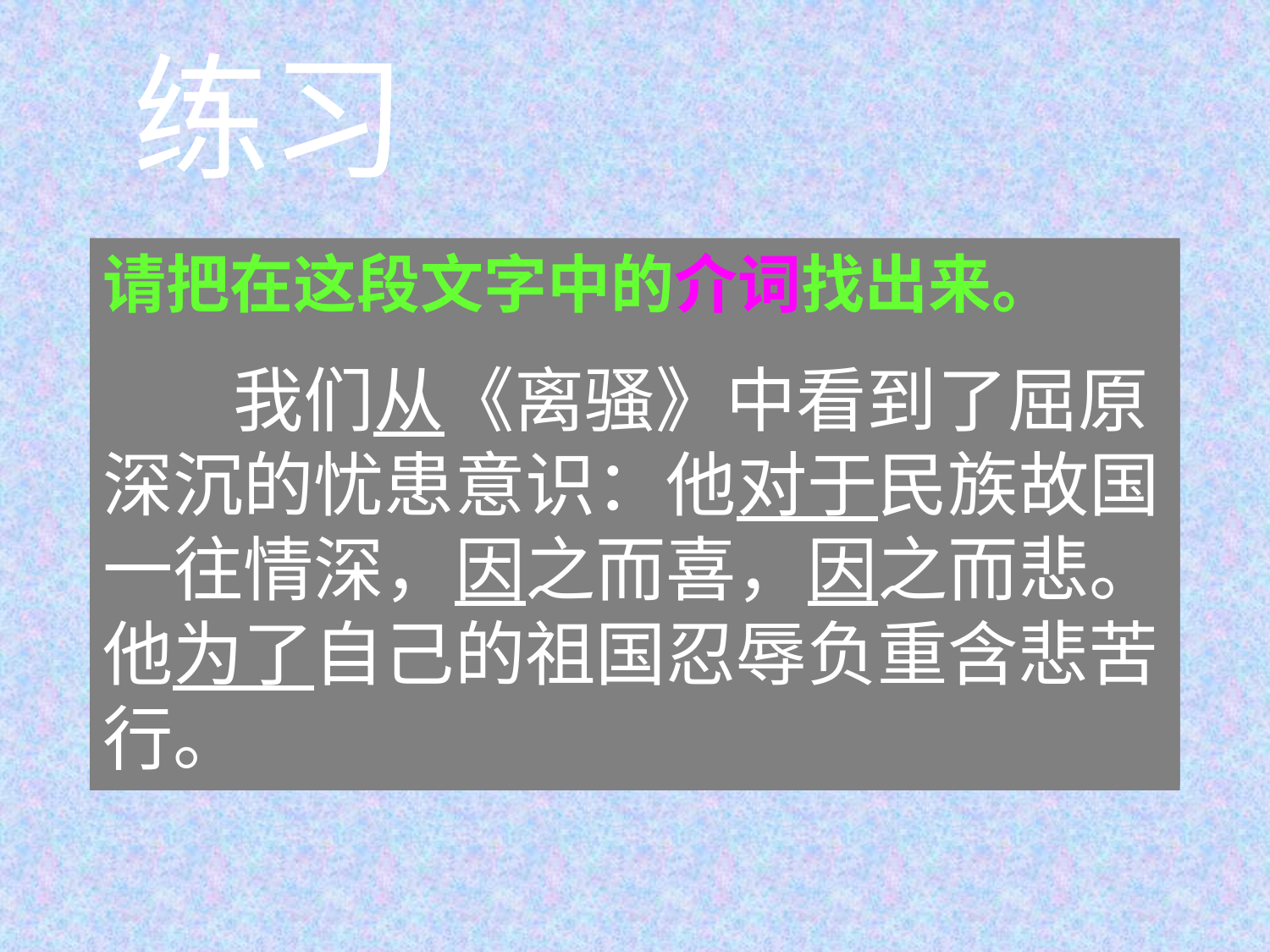

练习
请把在这段文字中的介词找出来。
        我们从《离骚》中看到了屈原深沉的忧患意识：他对于民族故国一往情深，因之而喜，因之而悲。他为了自己的祖国忍辱负重含悲苦行。
请把在这段文字中的介词找出来。
        我们从《离骚》中看到了屈原深沉的忧患意识：他对于民族故国一往情深，因之而喜，因之而悲。他为了自己的祖国忍辱负重含悲苦行。